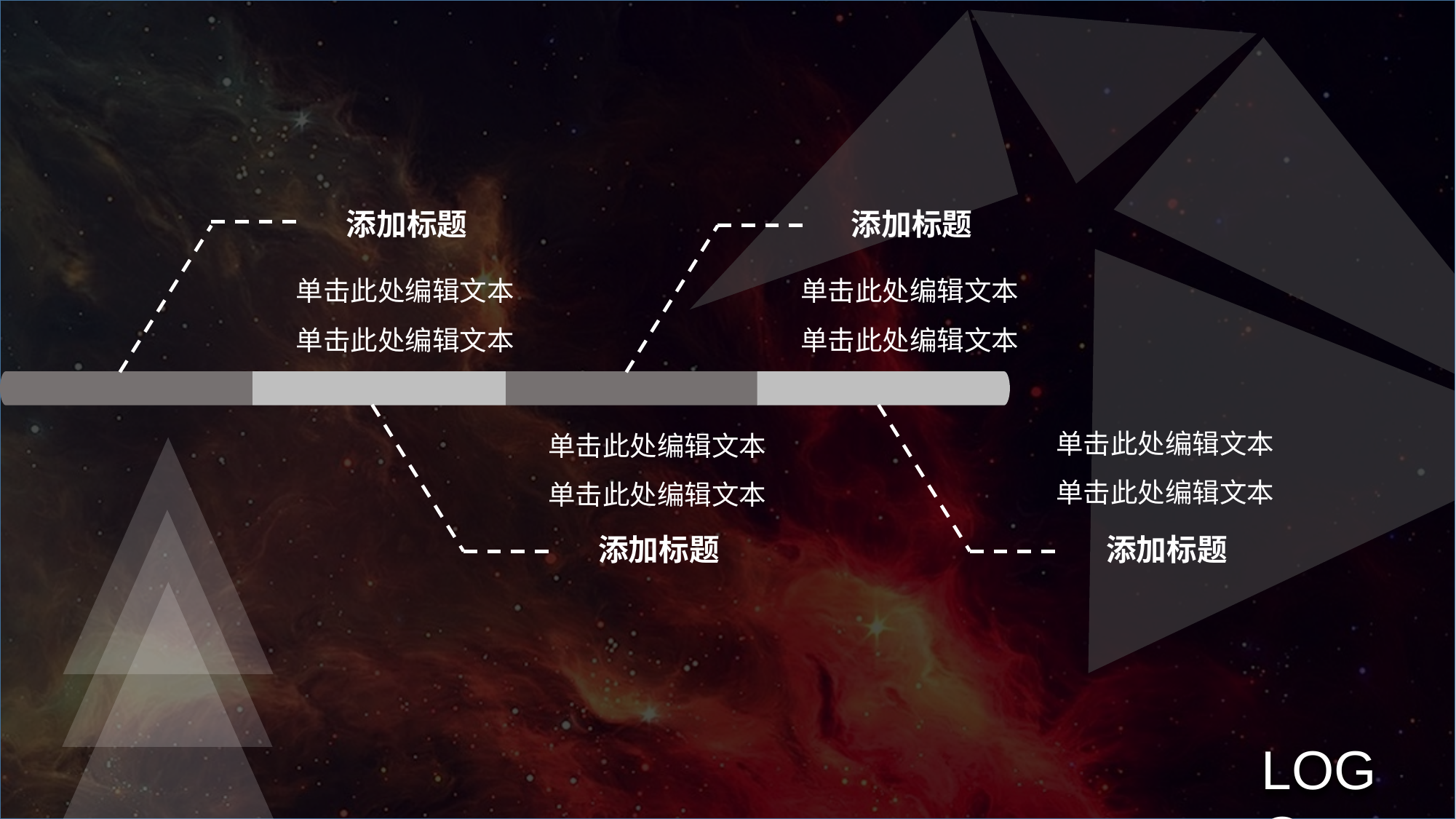

添加标题
添加标题
单击此处编辑文本单击此处编辑文本
单击此处编辑文本单击此处编辑文本

单击此处编辑文本单击此处编辑文本
单击此处编辑文本单击此处编辑文本

添加标题
添加标题
LOGO